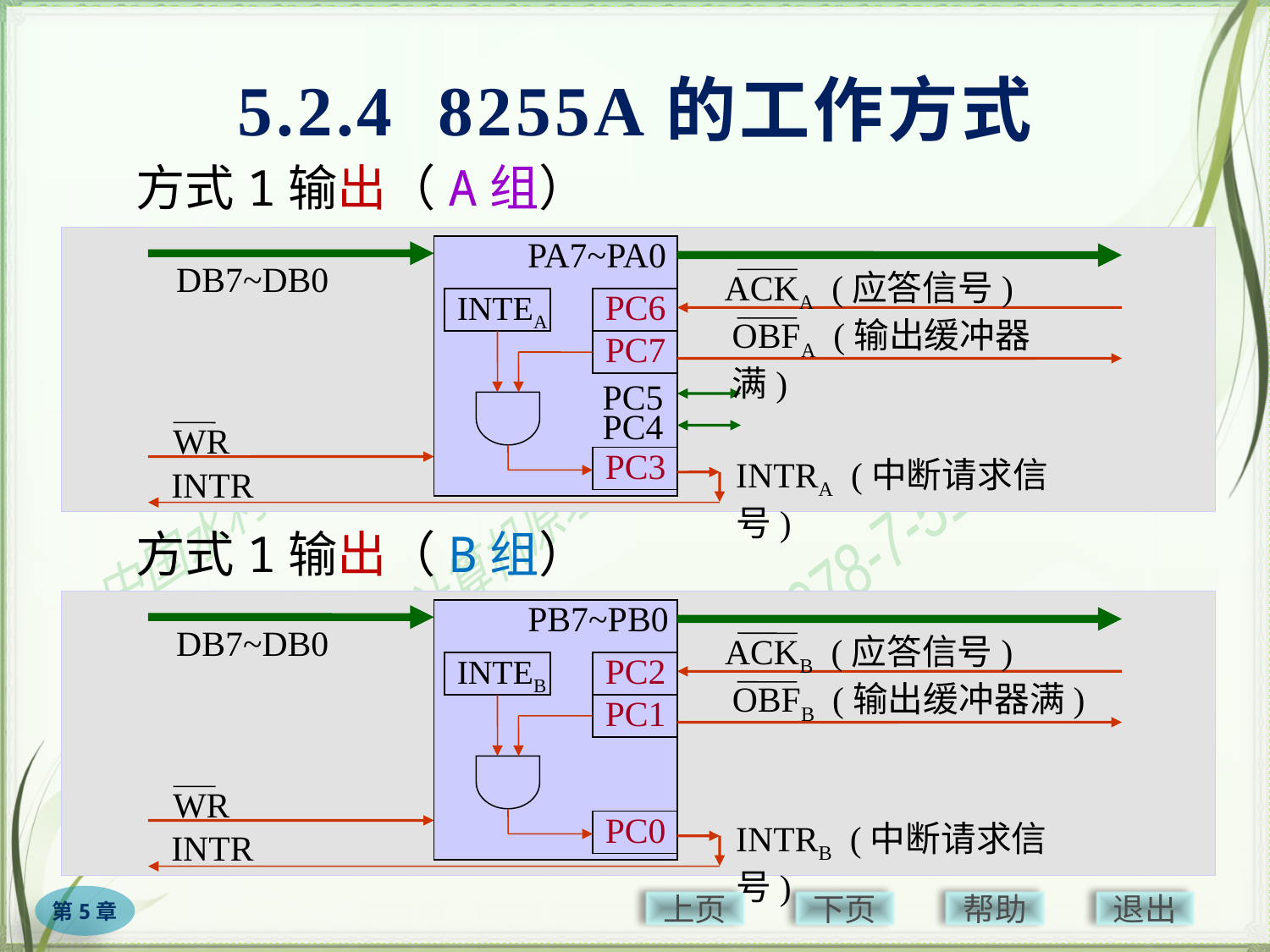

5.2.4  8255A的工作方式
方式1输出（A组）
PA7~PA0

INTEA
PC6
PC7
PC5
PC4

PC3

C
P
U

外

设
DB7~DB0

ACKA  (应答信号)

OBFA  (输出缓冲器满)

WR

INTRA  (中断请求信号)

INTR

方式1输出（B组）
PB7~PB0

INTEB
PC2
PC1

PC0

C
P
U

外

设
DB7~DB0

ACKB  (应答信号)

OBFB  (输出缓冲器满)

WR

INTRB  (中断请求信号)

INTR